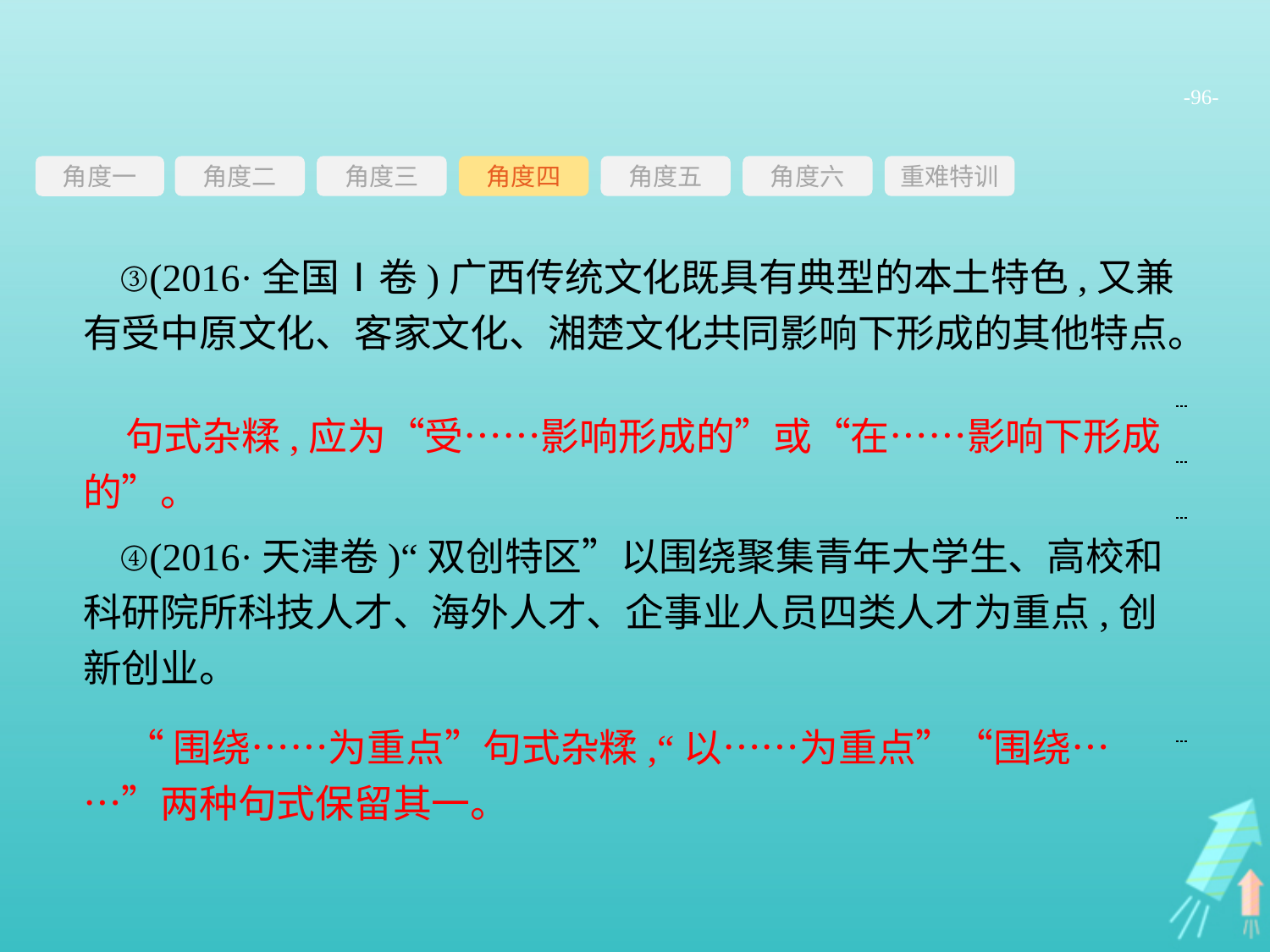

-96-
角度三
角度四
角度五
角度六
重难特训
角度二
角度一
③(2016·全国Ⅰ卷)广西传统文化既具有典型的本土特色,又兼有受中原文化、客家文化、湘楚文化共同影响下形成的其他特点。

④(2016·天津卷)“双创特区”以围绕聚集青年大学生、高校和科研院所科技人才、海外人才、企事业人员四类人才为重点,创新创业。

句式杂糅,应为“受……影响形成的”或“在……影响下形成的”。
“围绕……为重点”句式杂糅,“以……为重点”“围绕……”两种句式保留其一。